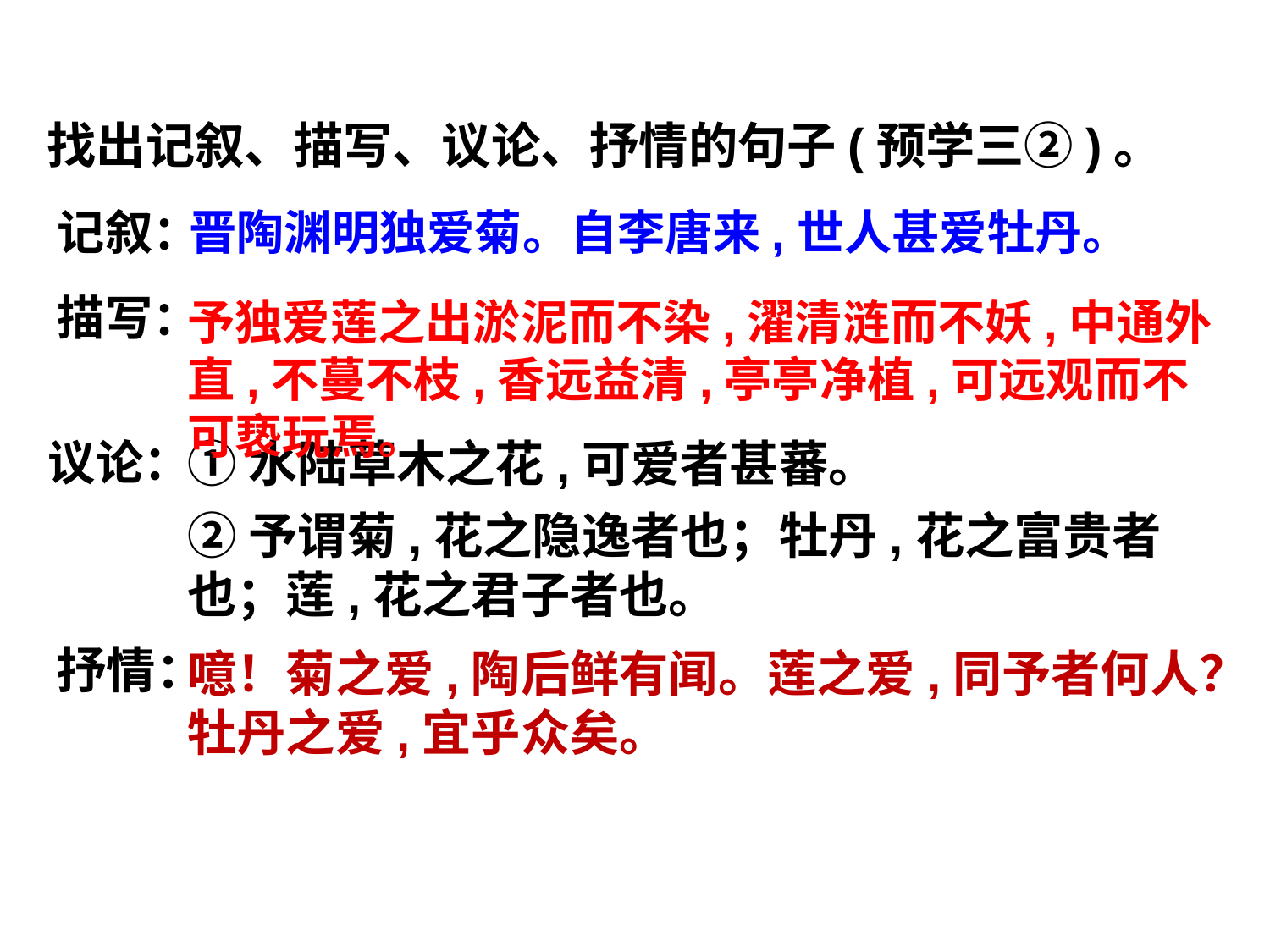

找出记叙、描写、议论、抒情的句子(预学三②)。
记叙：
晋陶渊明独爱菊。自李唐来,世人甚爱牡丹。
描写：
予独爱莲之出淤泥而不染,濯清涟而不妖,中通外直,不蔓不枝,香远益清,亭亭净植,可远观而不可亵玩焉。
议论：
①水陆草木之花,可爱者甚蕃。
②予谓菊,花之隐逸者也；牡丹,花之富贵者也；莲,花之君子者也。
抒情：
噫！菊之爱,陶后鲜有闻。莲之爱,同予者何人？牡丹之爱,宜乎众矣。